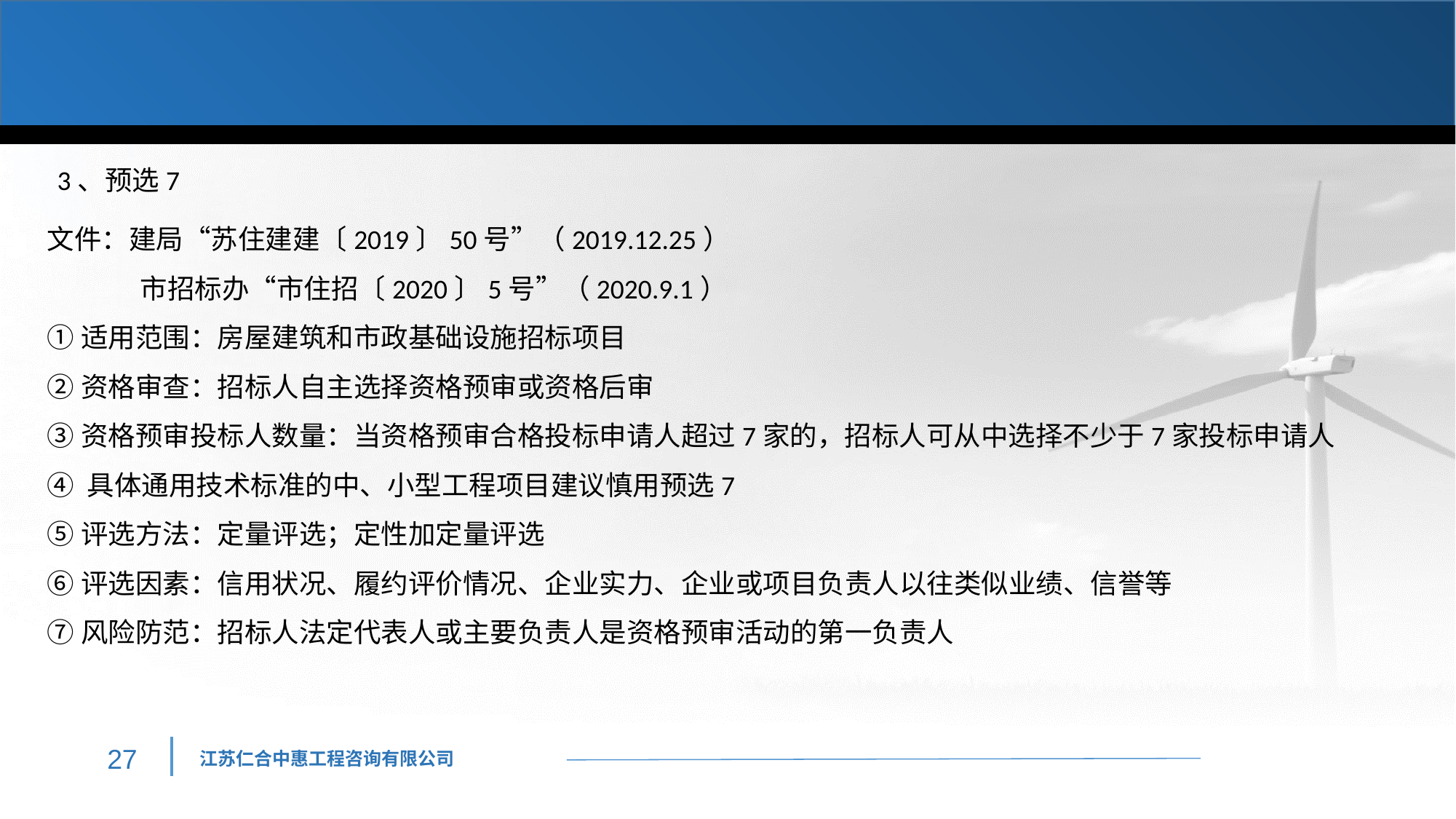

3、预选7
文件：建局“苏住建建〔2019〕50号”（2019.12.25）
              市招标办“市住招〔2020〕5号”（2020.9.1）
①适用范围：房屋建筑和市政基础设施招标项目
②资格审查：招标人自主选择资格预审或资格后审
③资格预审投标人数量：当资格预审合格投标申请人超过7家的，招标人可从中选择不少于7家投标申请人
④ 具体通用技术标准的中、小型工程项目建议慎用预选7
⑤评选方法：定量评选；定性加定量评选
⑥评选因素：信用状况、履约评价情况、企业实力、企业或项目负责人以往类似业绩、信誉等
⑦风险防范：招标人法定代表人或主要负责人是资格预审活动的第一负责人
27